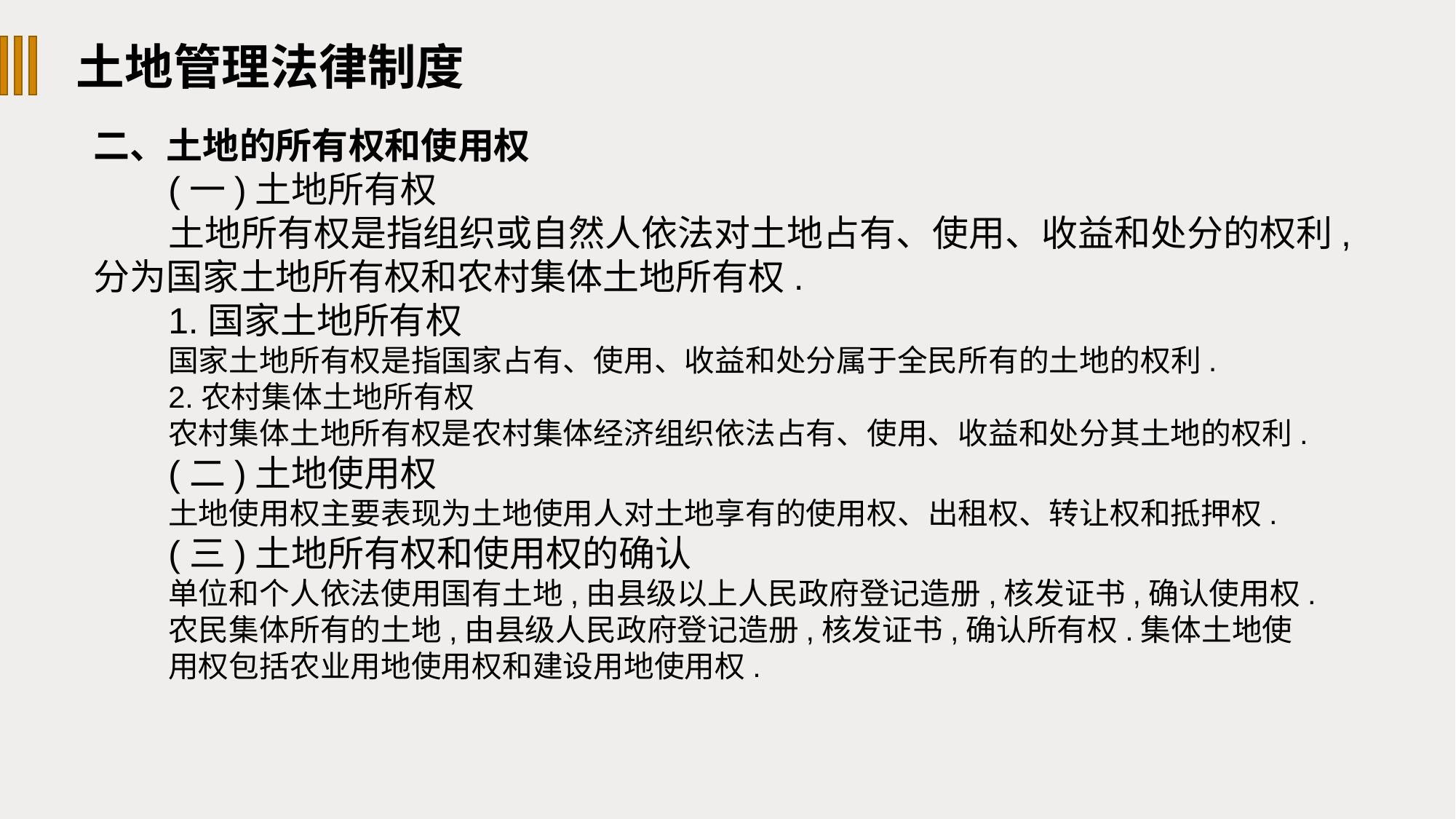

土地管理法律制度

二、土地的所有权和使用权
(一)土地所有权
土地所有权是指组织或自然人依法对土地占有、使用、收益和处分的权利,分为国家土地所有权和农村集体土地所有权.
1.国家土地所有权
国家土地所有权是指国家占有、使用、收益和处分属于全民所有的土地的权利.
2.农村集体土地所有权
农村集体土地所有权是农村集体经济组织依法占有、使用、收益和处分其土地的权利.
(二)土地使用权
土地使用权主要表现为土地使用人对土地享有的使用权、出租权、转让权和抵押权.
(三)土地所有权和使用权的确认
单位和个人依法使用国有土地,由县级以上人民政府登记造册,核发证书,确认使用权.
农民集体所有的土地,由县级人民政府登记造册,核发证书,确认所有权.集体土地使
用权包括农业用地使用权和建设用地使用权.